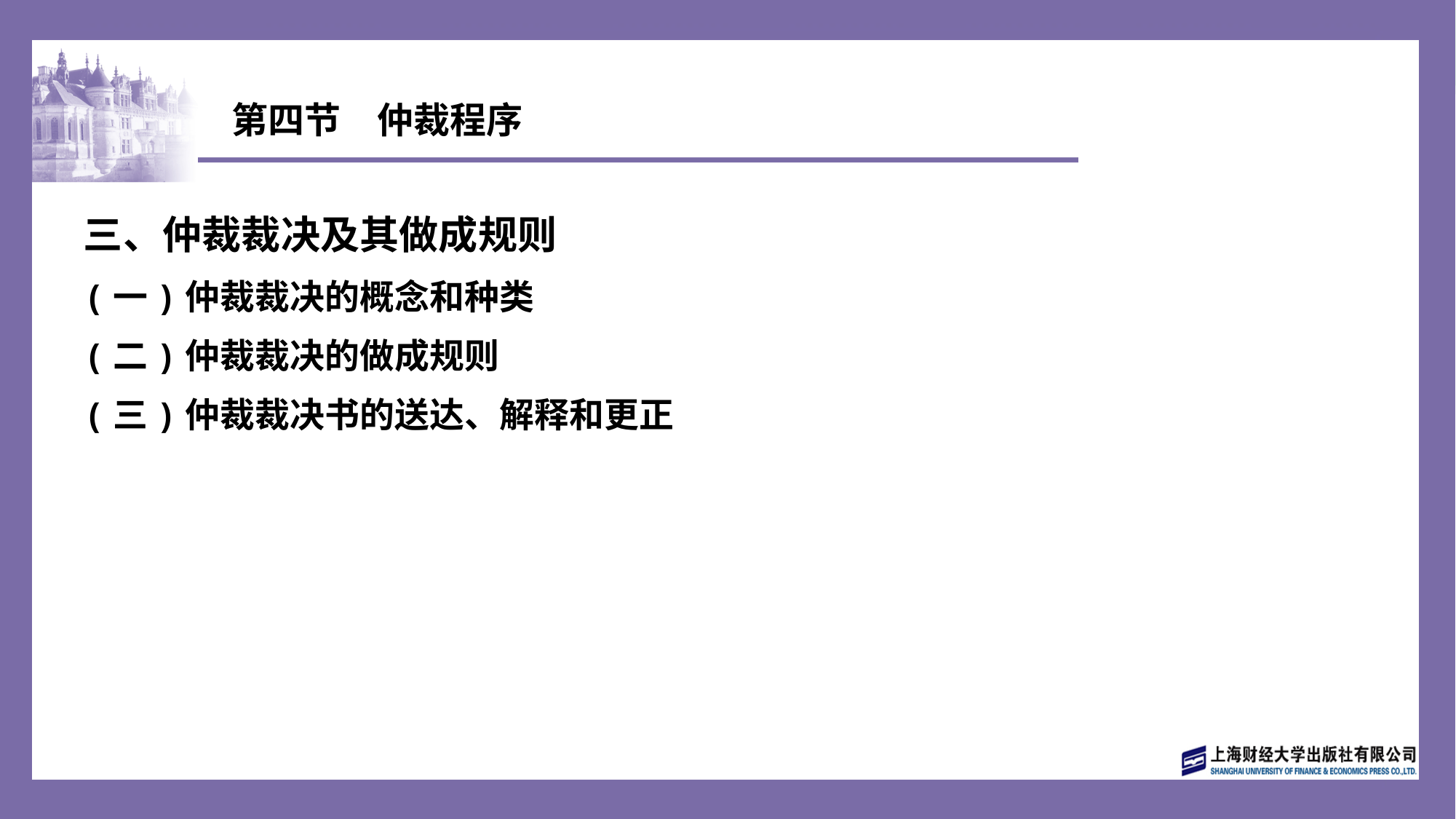

# 第四节　仲裁程序
三、仲裁裁决及其做成规则
(一)仲裁裁决的概念和种类
(二)仲裁裁决的做成规则
(三)仲裁裁决书的送达、解释和更正